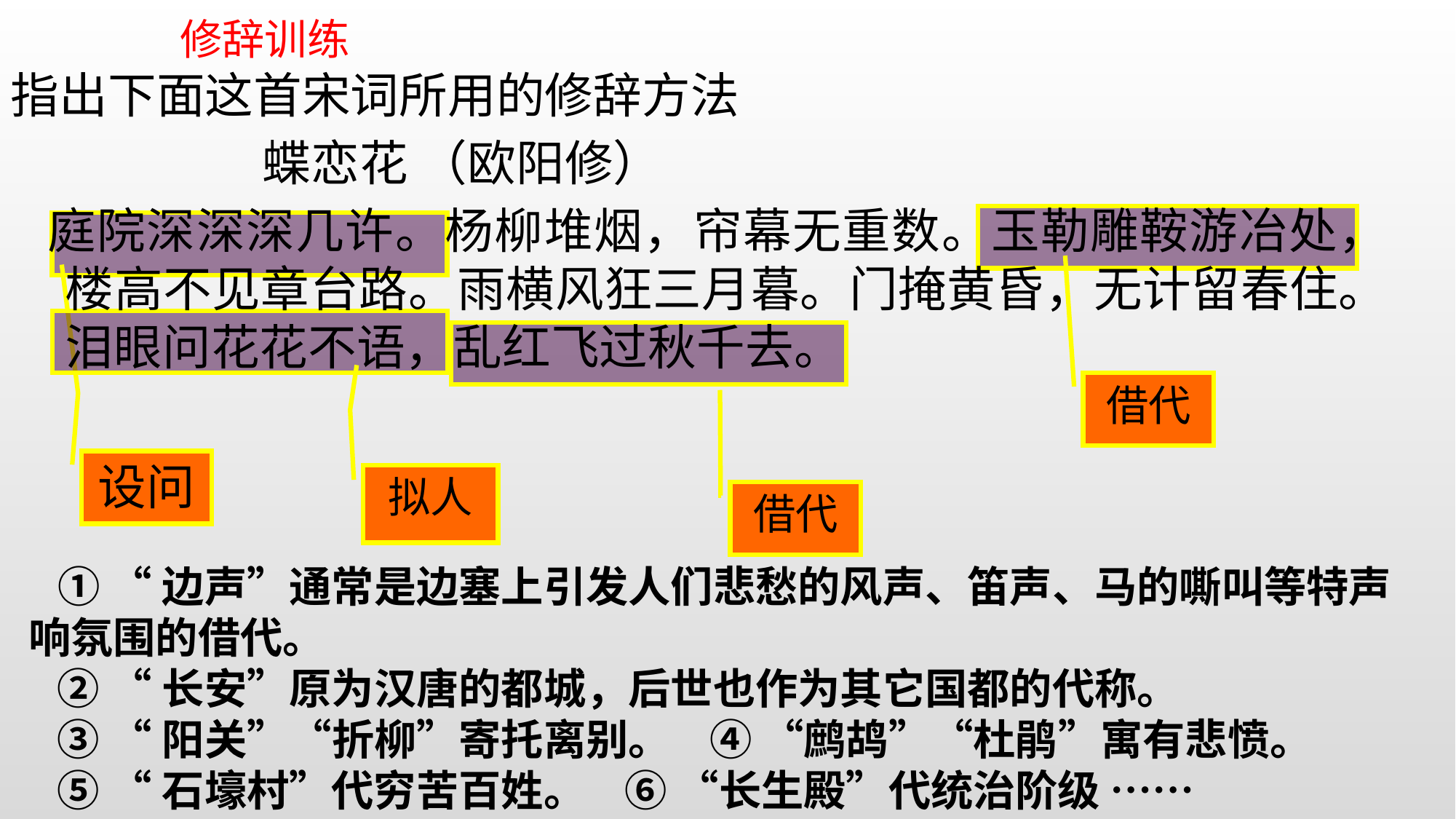

修辞训练
指出下面这首宋词所用的修辞方法
                      蝶恋花 （欧阳修）
  庭院深深深几许。杨柳堆烟，帘幕无重数。玉勒雕鞍游冶处，楼高不见章台路。雨横风狂三月暮。门掩黄昏，无计留春住。泪眼问花花不语，乱红飞过秋千去。

借代

设问

拟人

借代
   ① “边声”通常是边塞上引发人们悲愁的风声、笛声、马的嘶叫等特声响氛围的借代。
   ② “长安”原为汉唐的都城，后世也作为其它国都的代称。
   ③ “阳关”“折柳”寄托离别。    ④ “鹧鸪”“杜鹃”寓有悲愤。
   ⑤ “石壕村”代穷苦百姓。    ⑥ “长生殿”代统治阶级 ……